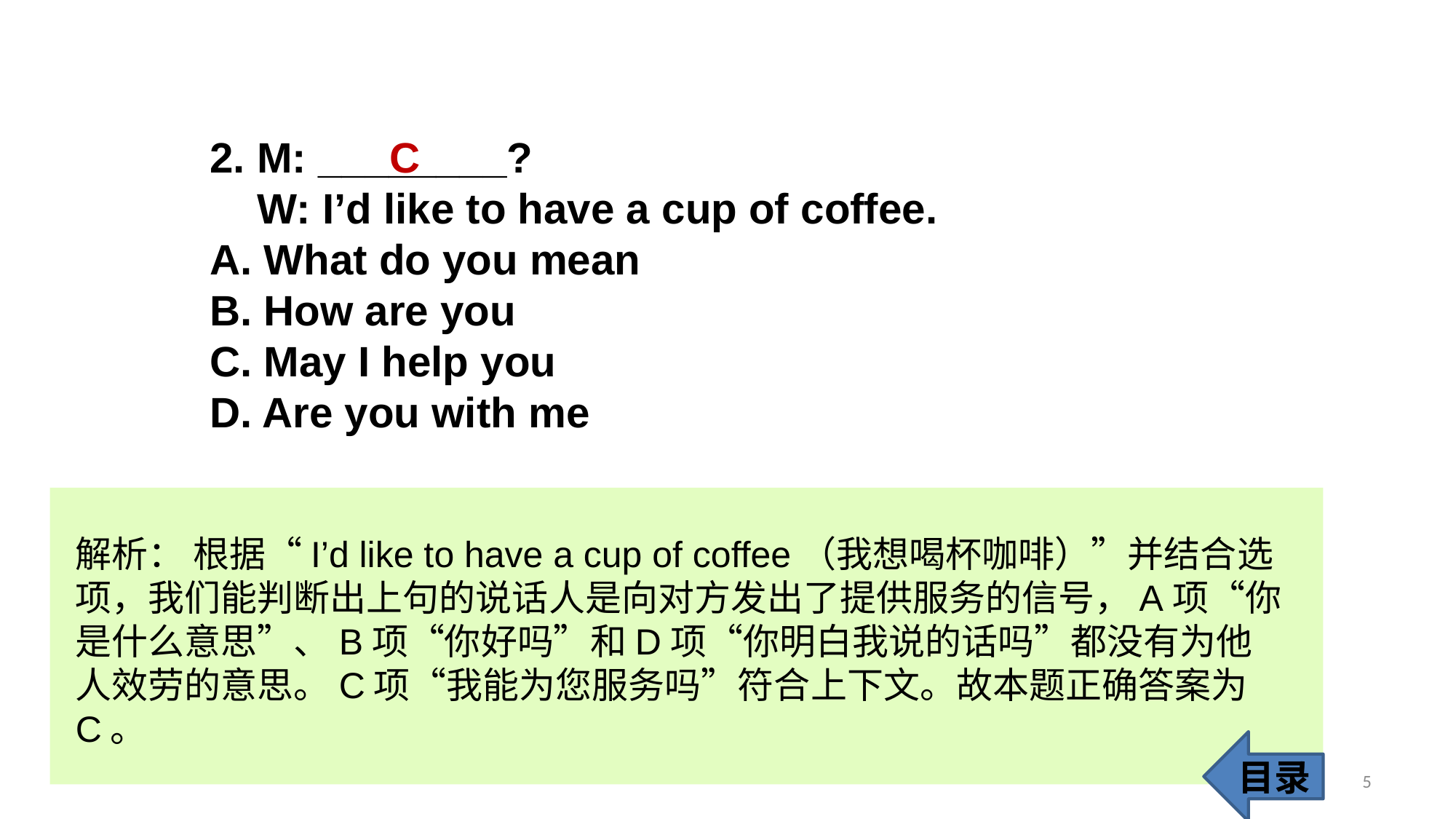

C
2. M: ________?
    W: I’d like to have a cup of coffee.
A. What do you mean
B. How are you
C. May I help you
D. Are you with me

解析： 根据“I’d like to have a cup of coffee（我想喝杯咖啡）”并结合选项，我们能判断出上句的说话人是向对方发出了提供服务的信号，A项“你是什么意思”、B项“你好吗”和D项“你明白我说的话吗”都没有为他人效劳的意思。C项“我能为您服务吗”符合上下文。故本题正确答案为C。
目录
5